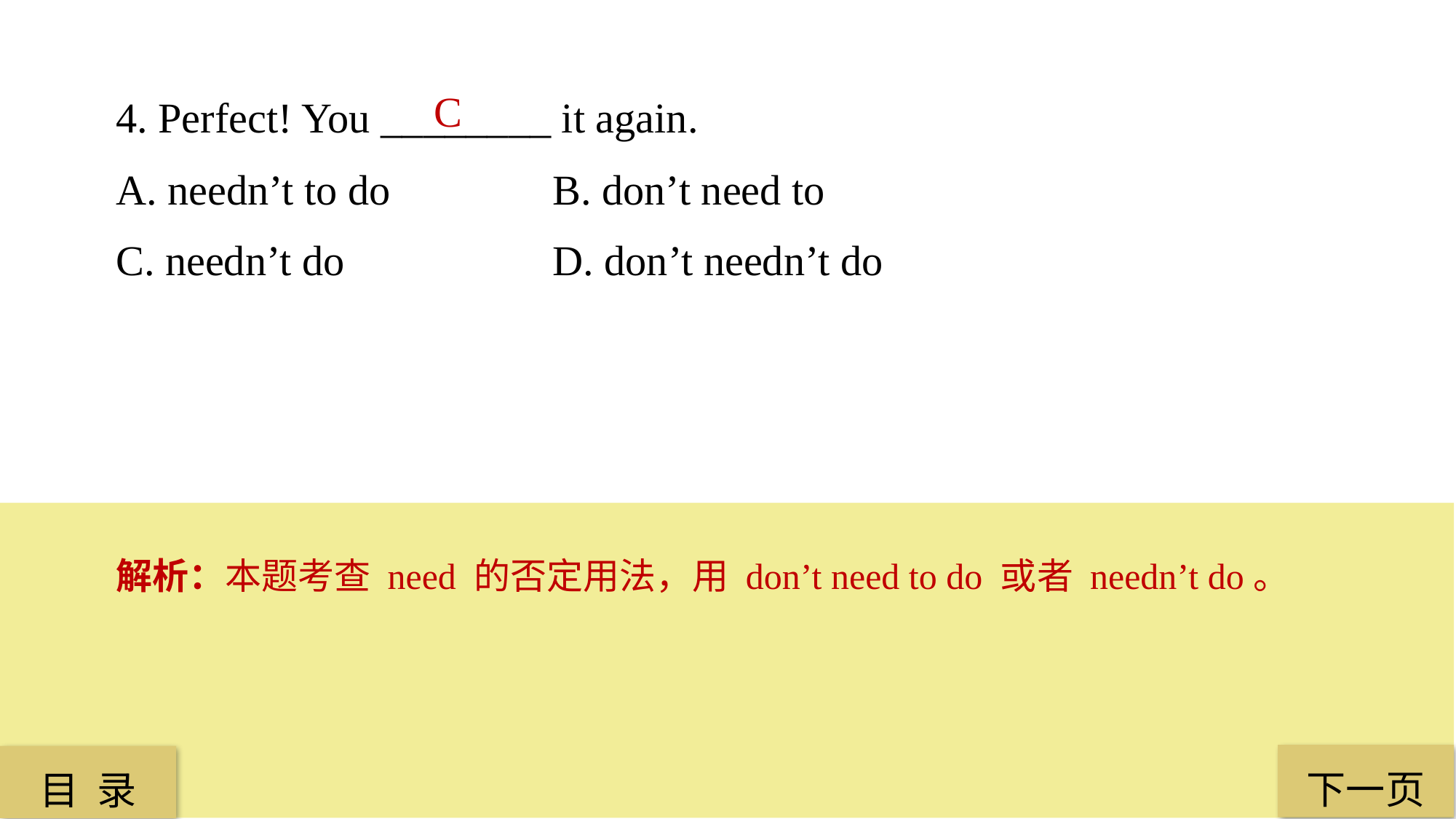

4. Perfect! You ________ it again.
A. needn’t to do 		B. don’t need to
C. needn’t do 		D. don’t needn’t do
C
解析：本题考查 need 的否定用法，用 don’t need to do 或者 needn’t do。